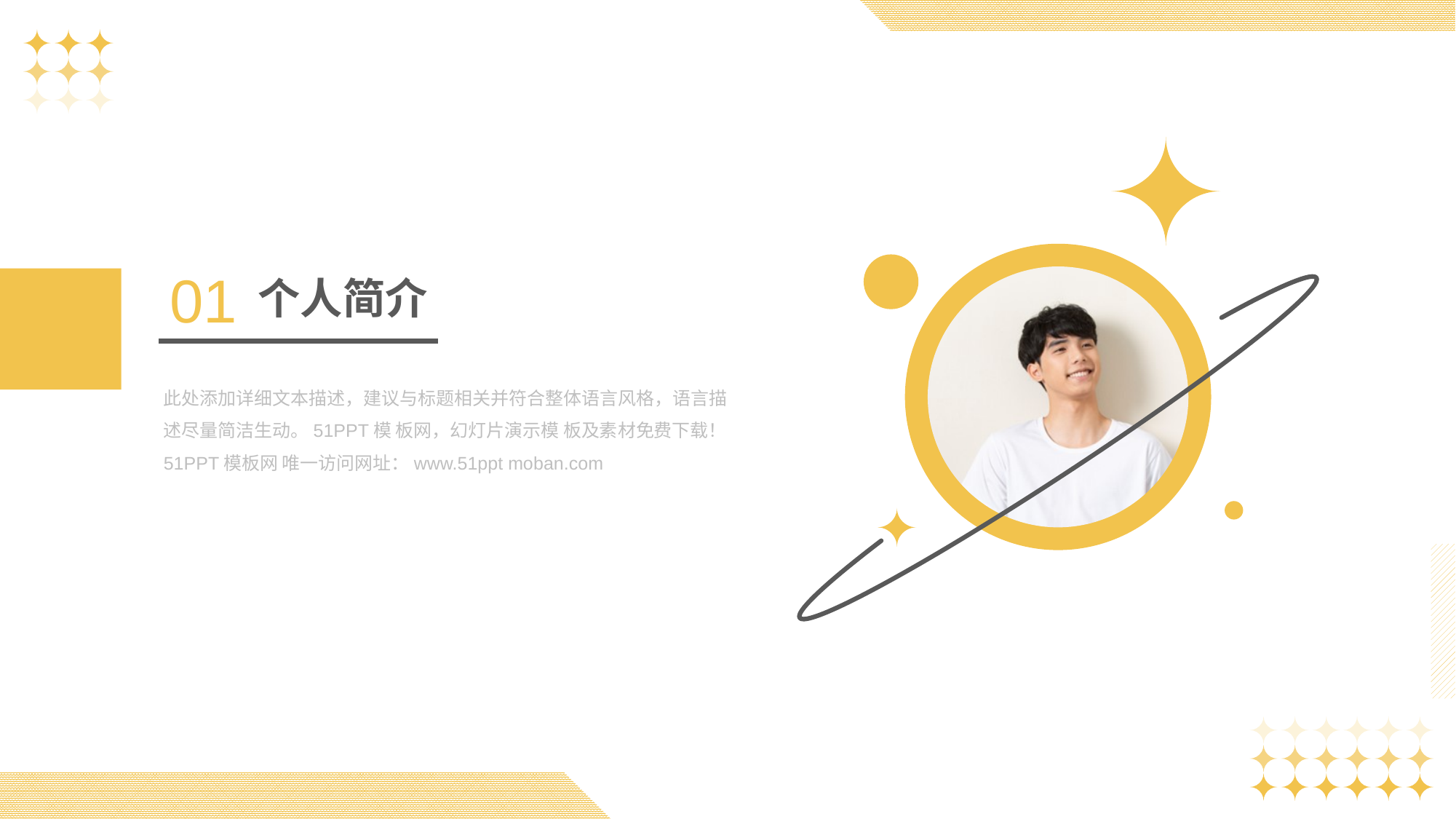

01
个人简介

此处添加详细文本描述，建议与标题相关并符合整体语言风格，语言描述尽量简洁生动。51PPT模 板网，幻灯片演示模 板及素材免费下载！
51PPT模板网 唯一访问网址：www.51ppt moban.com